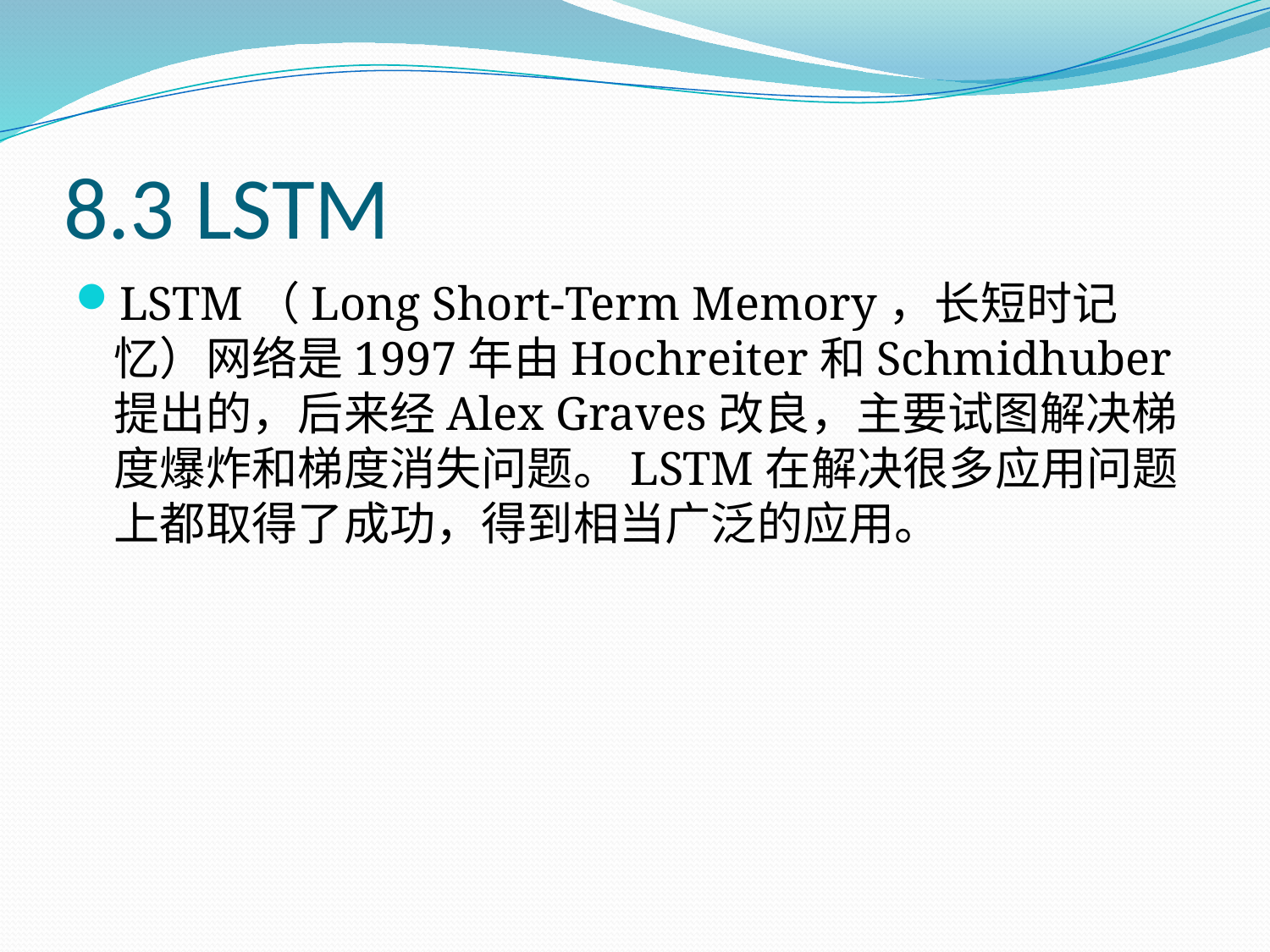

# 8.3 LSTM
LSTM（Long Short-Term Memory，长短时记忆）网络是1997年由Hochreiter和Schmidhuber提出的，后来经Alex Graves改良，主要试图解决梯度爆炸和梯度消失问题。LSTM在解决很多应用问题上都取得了成功，得到相当广泛的应用。